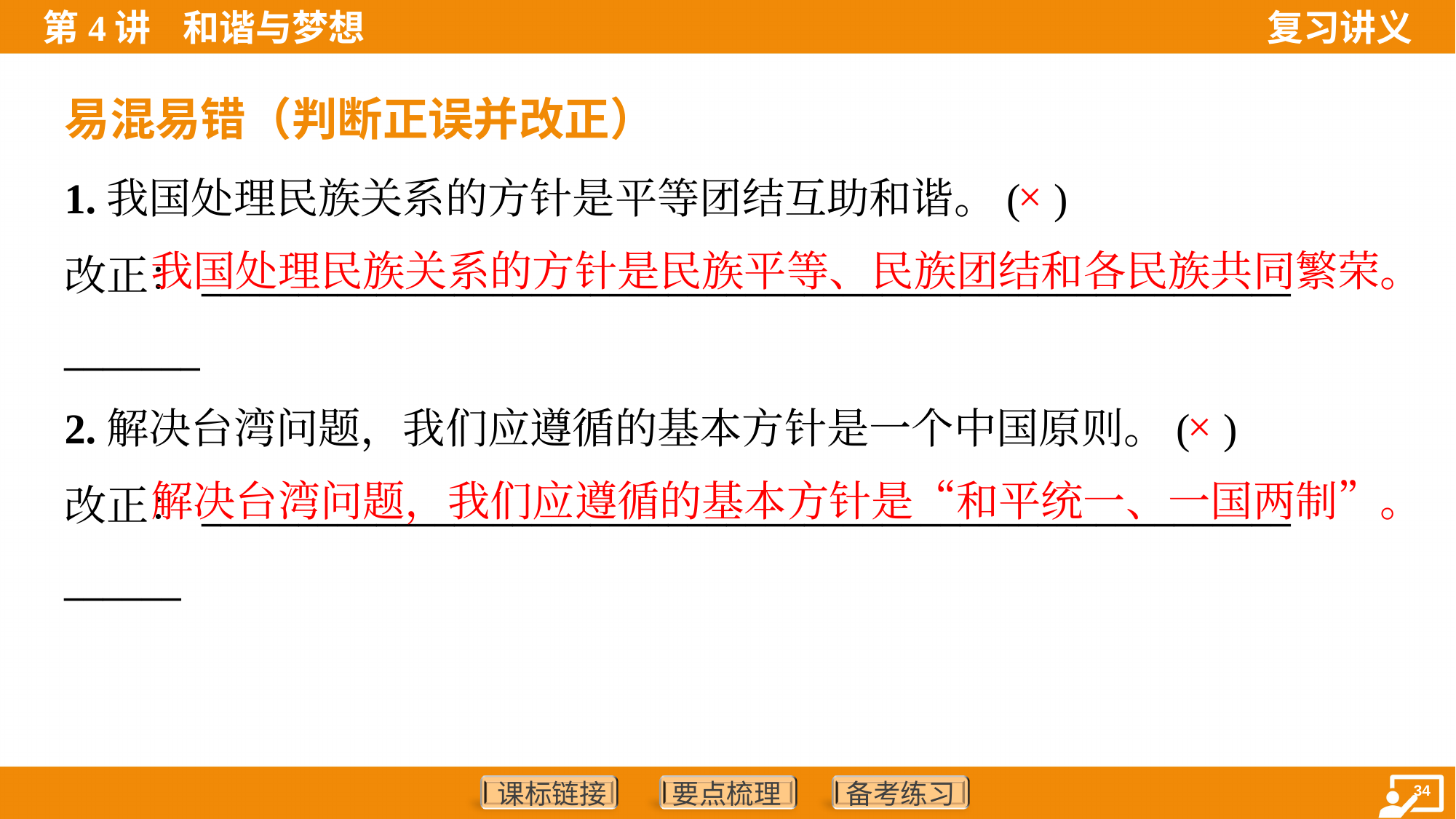

易混易错（判断正误并改正）
1.我国处理民族关系的方针是平等团结互助和谐。(   )
改正：________________________________________________________
_______
×
       我国处理民族关系的方针是民族平等、民族团结和各民族共同繁荣。
2.解决台湾问题，我们应遵循的基本方针是一个中国原则。(   )
改正：________________________________________________________
______
×
       解决台湾问题，我们应遵循的基本方针是“和平统一、一国两制”。